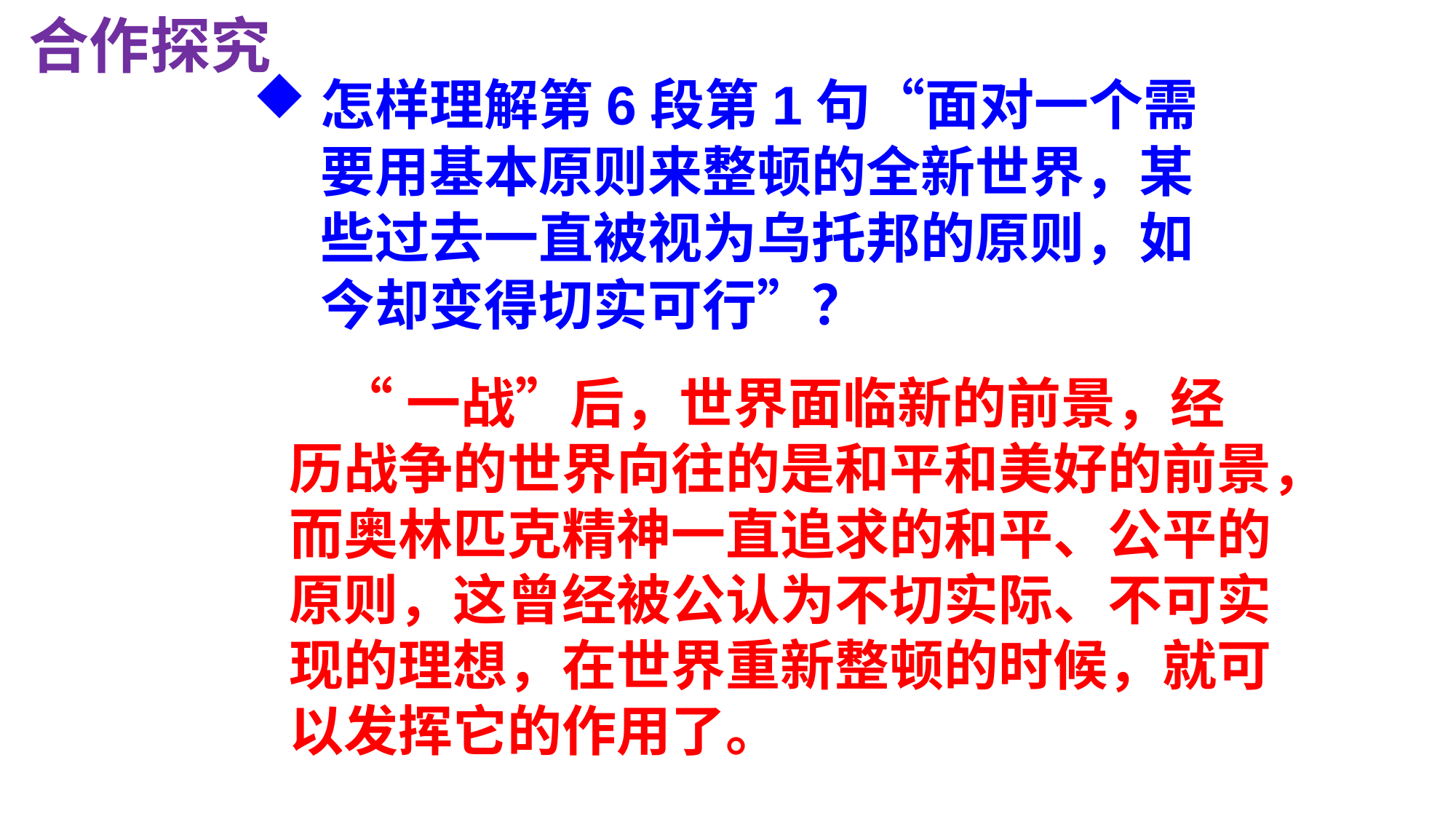

合作探究
怎样理解第6段第1句“面对一个需要用基本原则来整顿的全新世界，某些过去一直被视为乌托邦的原则，如今却变得切实可行”？
    “一战”后，世界面临新的前景，经历战争的世界向往的是和平和美好的前景，而奥林匹克精神一直追求的和平、公平的原则，这曾经被公认为不切实际、不可实现的理想，在世界重新整顿的时候，就可以发挥它的作用了。